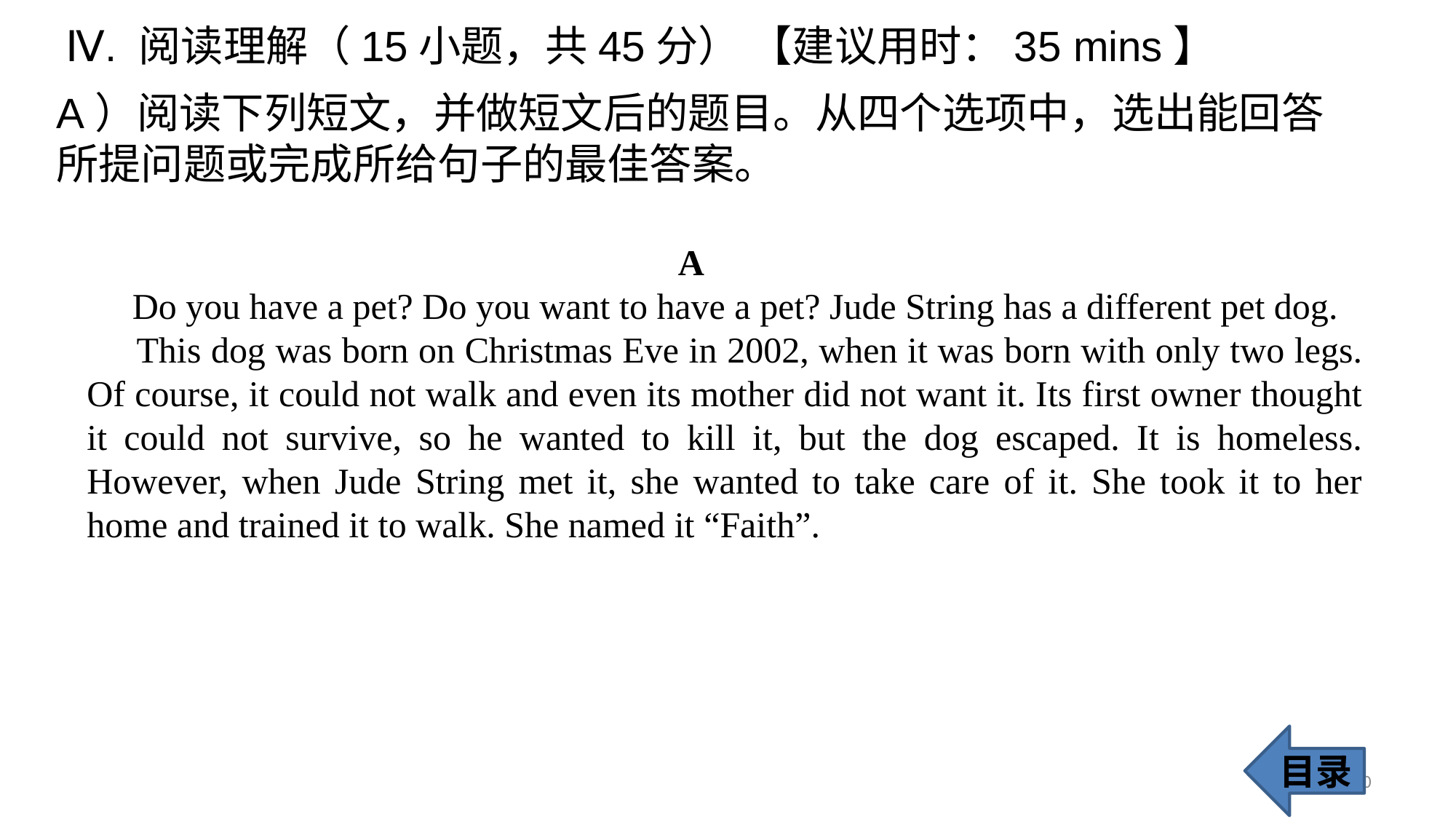

Ⅳ. 阅读理解（15小题，共45分） 【建议用时：35 mins】
A）阅读下列短文，并做短文后的题目。从四个选项中，选出能回答所提问题或完成所给句子的最佳答案。
                                                                 A
     Do you have a pet? Do you want to have a pet? Jude String has a different pet dog.
     This dog was born on Christmas Eve in 2002, when it was born with only two legs. Of course, it could not walk and even its mother did not want it. Its first owner thought it could not survive, so he wanted to kill it, but the dog escaped. It is homeless. However, when Jude String met it, she wanted to take care of it. She took it to her home and trained it to walk. She named it “Faith”.
目录
30